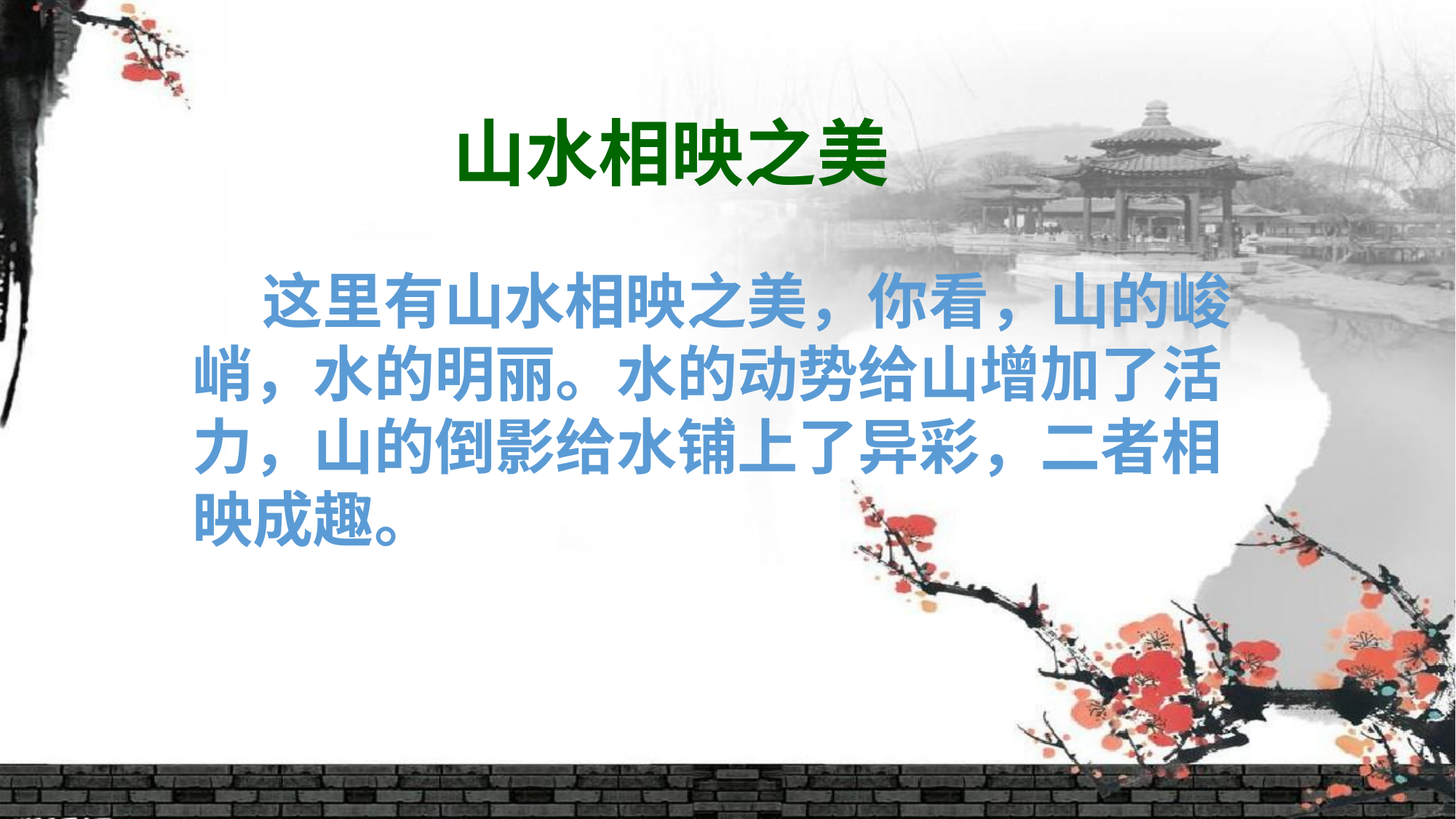

山水相映之美

    这里有山水相映之美，你看，山的峻峭，水的明丽。水的动势给山增加了活力，山的倒影给水铺上了异彩，二者相映成趣。